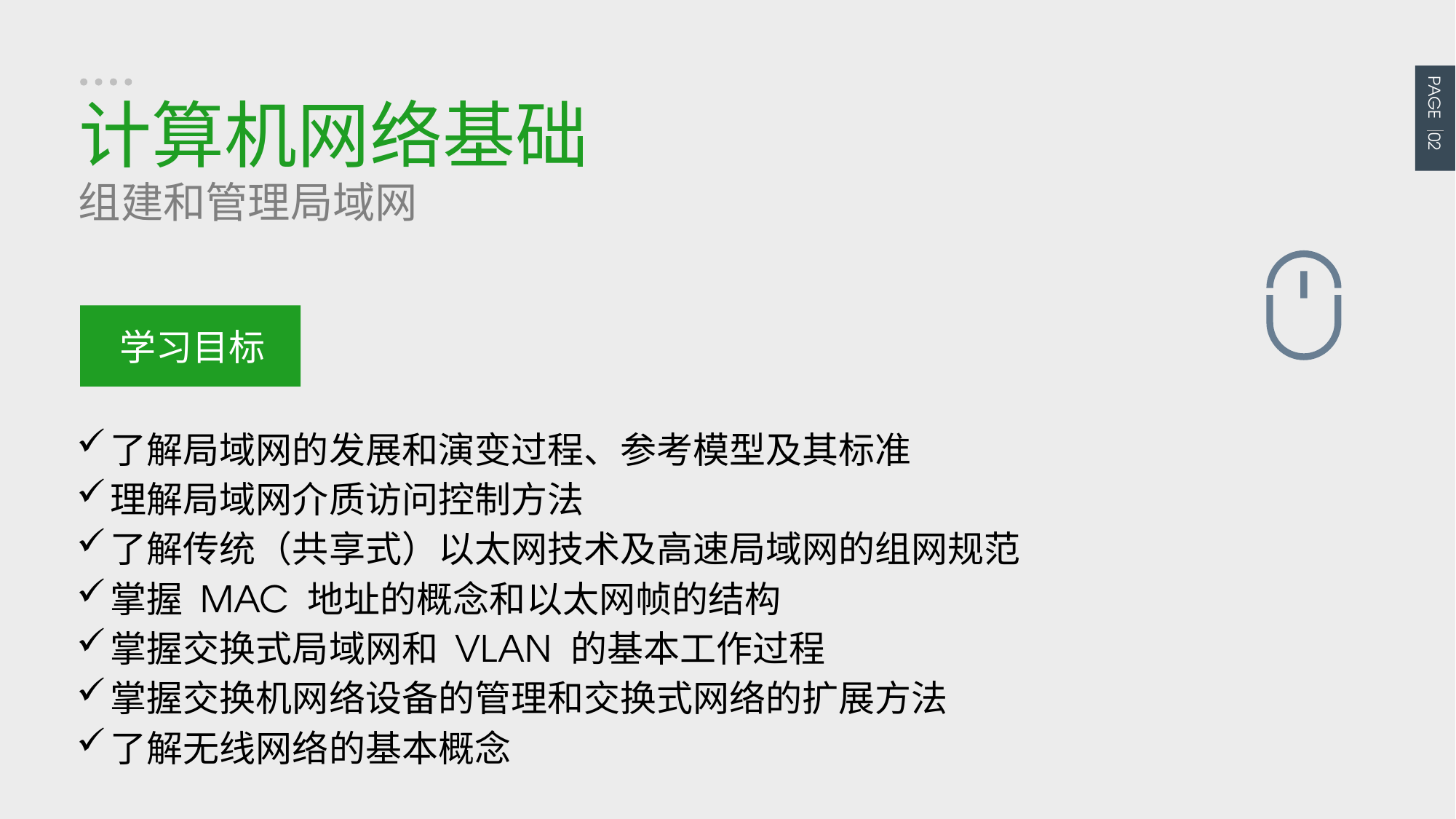

PAGE   02
计算机网络基础
组建和管理局域网

学习目标
了解局域网的发展和演变过程、参考模型及其标准
理解局域网介质访问控制方法
了解传统（共享式）以太网技术及高速局域网的组网规范
掌握 MAC 地址的概念和以太网帧的结构
掌握交换式局域网和 VLAN 的基本工作过程
掌握交换机网络设备的管理和交换式网络的扩展方法
了解无线网络的基本概念